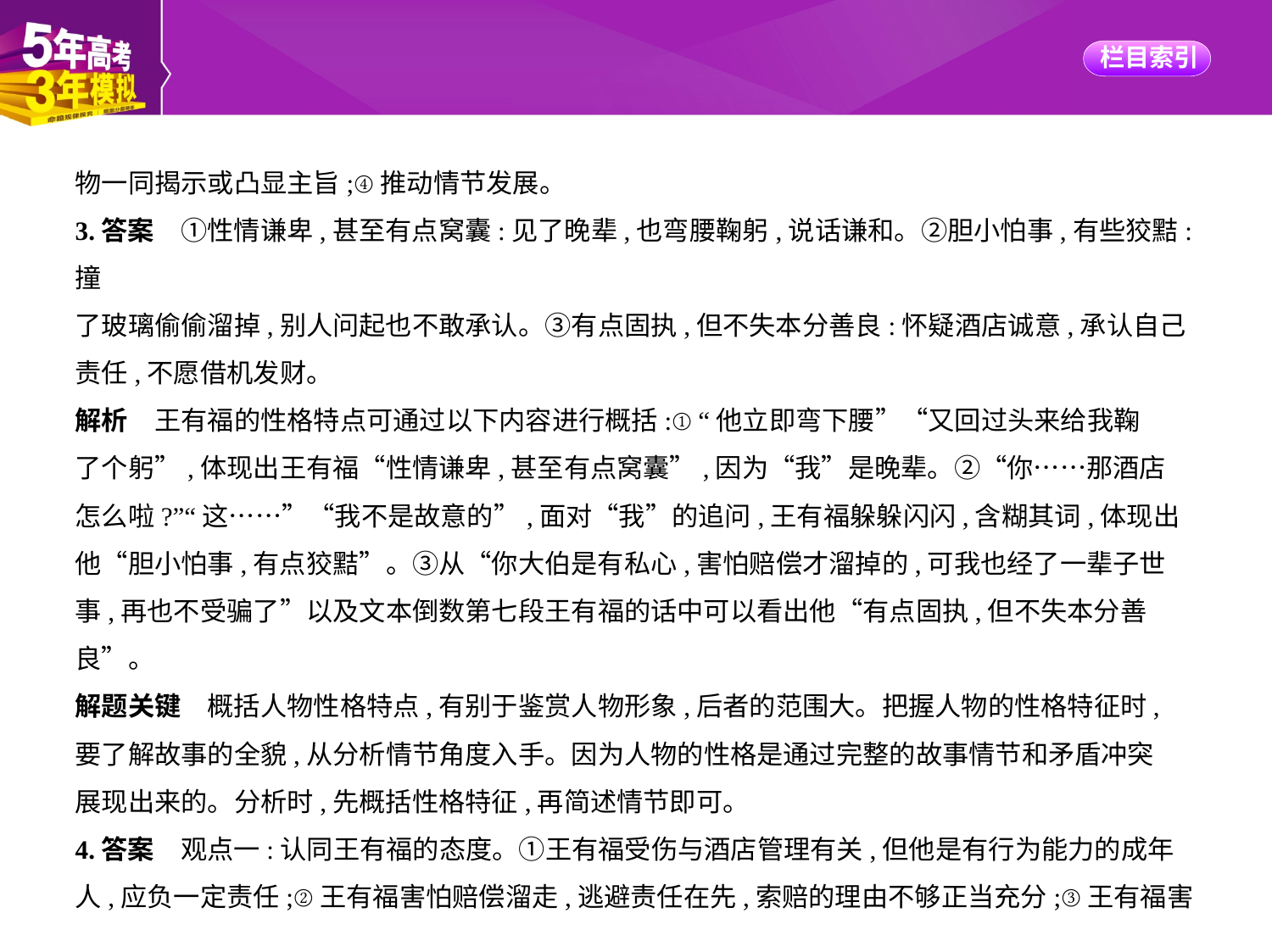

物一同揭示或凸显主旨;④推动情节发展。
3.答案　①性情谦卑,甚至有点窝囊:见了晚辈,也弯腰鞠躬,说话谦和。②胆小怕事,有些狡黠:撞
了玻璃偷偷溜掉,别人问起也不敢承认。③有点固执,但不失本分善良:怀疑酒店诚意,承认自己
责任,不愿借机发财。
解析　王有福的性格特点可通过以下内容进行概括:①“他立即弯下腰”“又回过头来给我鞠
了个躬”,体现出王有福“性情谦卑,甚至有点窝囊”,因为“我”是晚辈。②“你……那酒店
怎么啦?”“这……”“我不是故意的”,面对“我”的追问,王有福躲躲闪闪,含糊其词,体现出
他“胆小怕事,有点狡黠”。③从“你大伯是有私心,害怕赔偿才溜掉的,可我也经了一辈子世
事,再也不受骗了”以及文本倒数第七段王有福的话中可以看出他“有点固执,但不失本分善
良”。
解题关键　概括人物性格特点,有别于鉴赏人物形象,后者的范围大。把握人物的性格特征时,
要了解故事的全貌,从分析情节角度入手。因为人物的性格是通过完整的故事情节和矛盾冲突
展现出来的。分析时,先概括性格特征,再简述情节即可。
4.答案　观点一:认同王有福的态度。①王有福受伤与酒店管理有关,但他是有行为能力的成年
人,应负一定责任;②王有福害怕赔偿溜走,逃避责任在先,索赔的理由不够正当充分;③王有福害